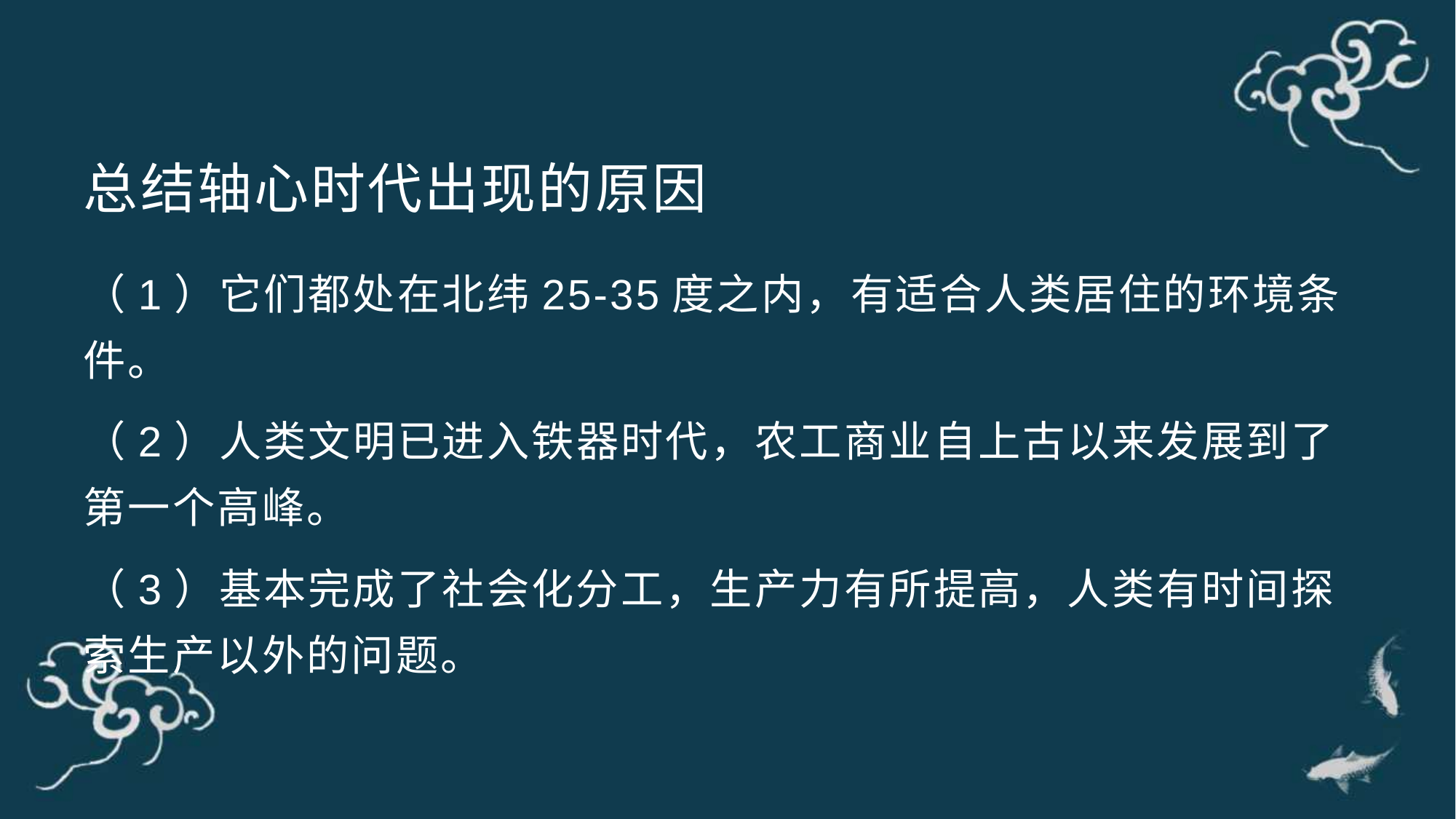

# 总结轴心时代出现的原因
（1）它们都处在北纬25-35度之内，有适合人类居住的环境条件。
（2）人类文明已进入铁器时代，农工商业自上古以来发展到了第一个高峰。
（3）基本完成了社会化分工，生产力有所提高，人类有时间探索生产以外的问题。